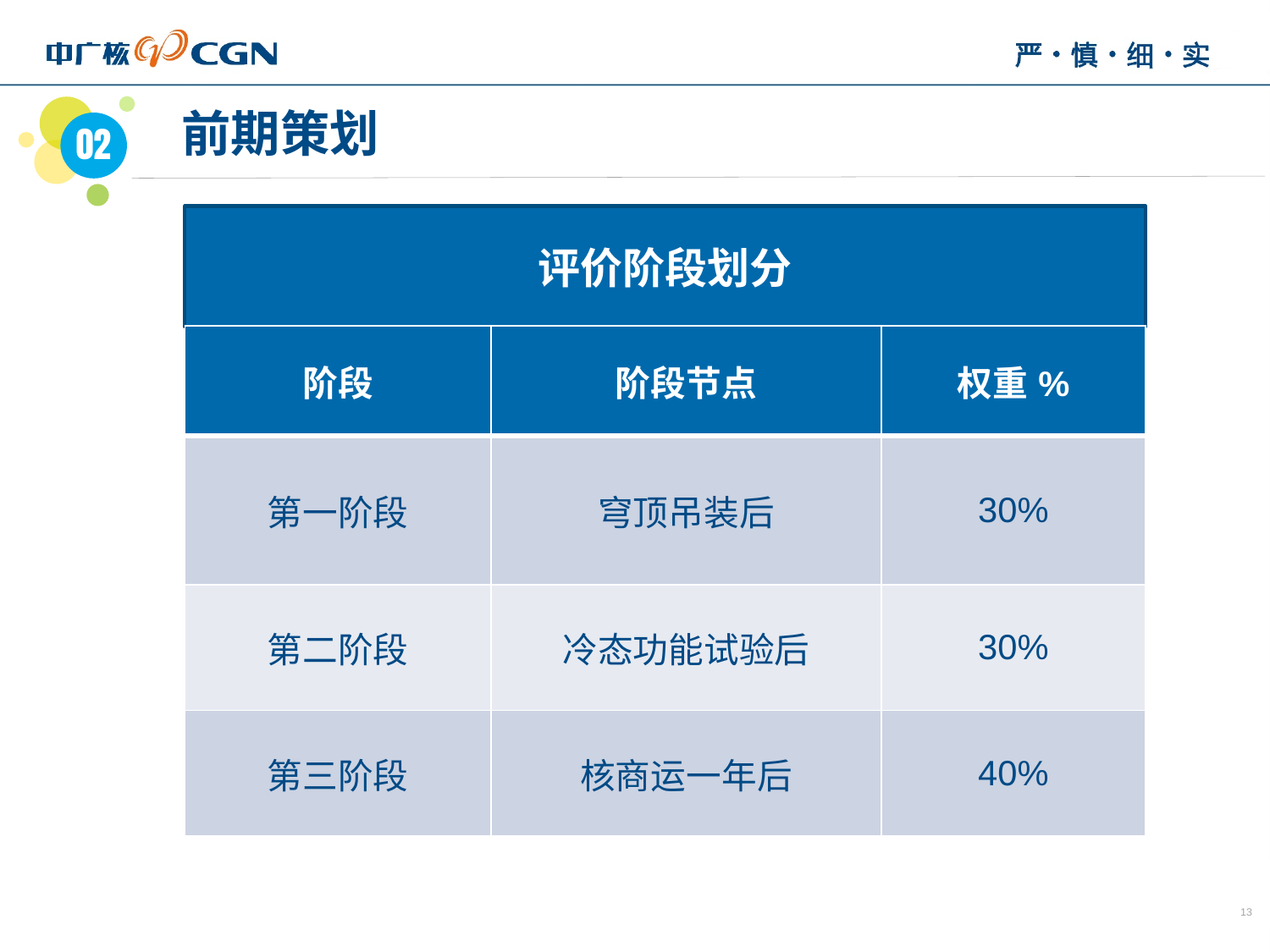

02

  前期策划

评价阶段划分
| 阶段 | 阶段节点 | 权重% |
| --- | --- | --- |
| 第一阶段 | 穹顶吊装后 | 30% |
| 第二阶段 | 冷态功能试验后 | 30% |
| 第三阶段 | 核商运一年后 | 40% |
13